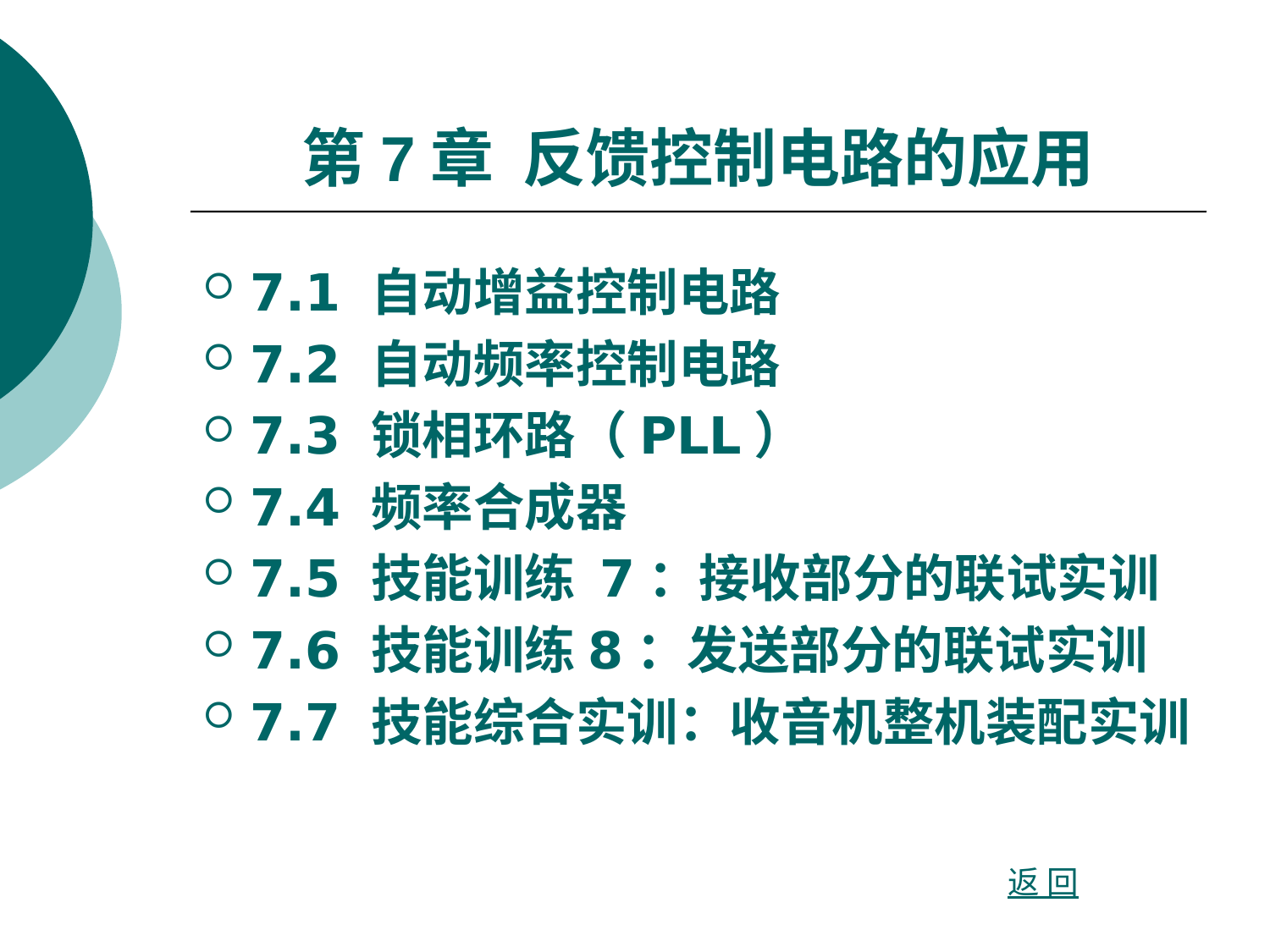

# 第7章  反馈控制电路的应用
7.1 自动增益控制电路
7.2 自动频率控制电路
7.3 锁相环路（PLL）
7.4 频率合成器
7.5 技能训练 7：接收部分的联试实训
7.6 技能训练8：发送部分的联试实训
7.7 技能综合实训：收音机整机装配实训

返 回